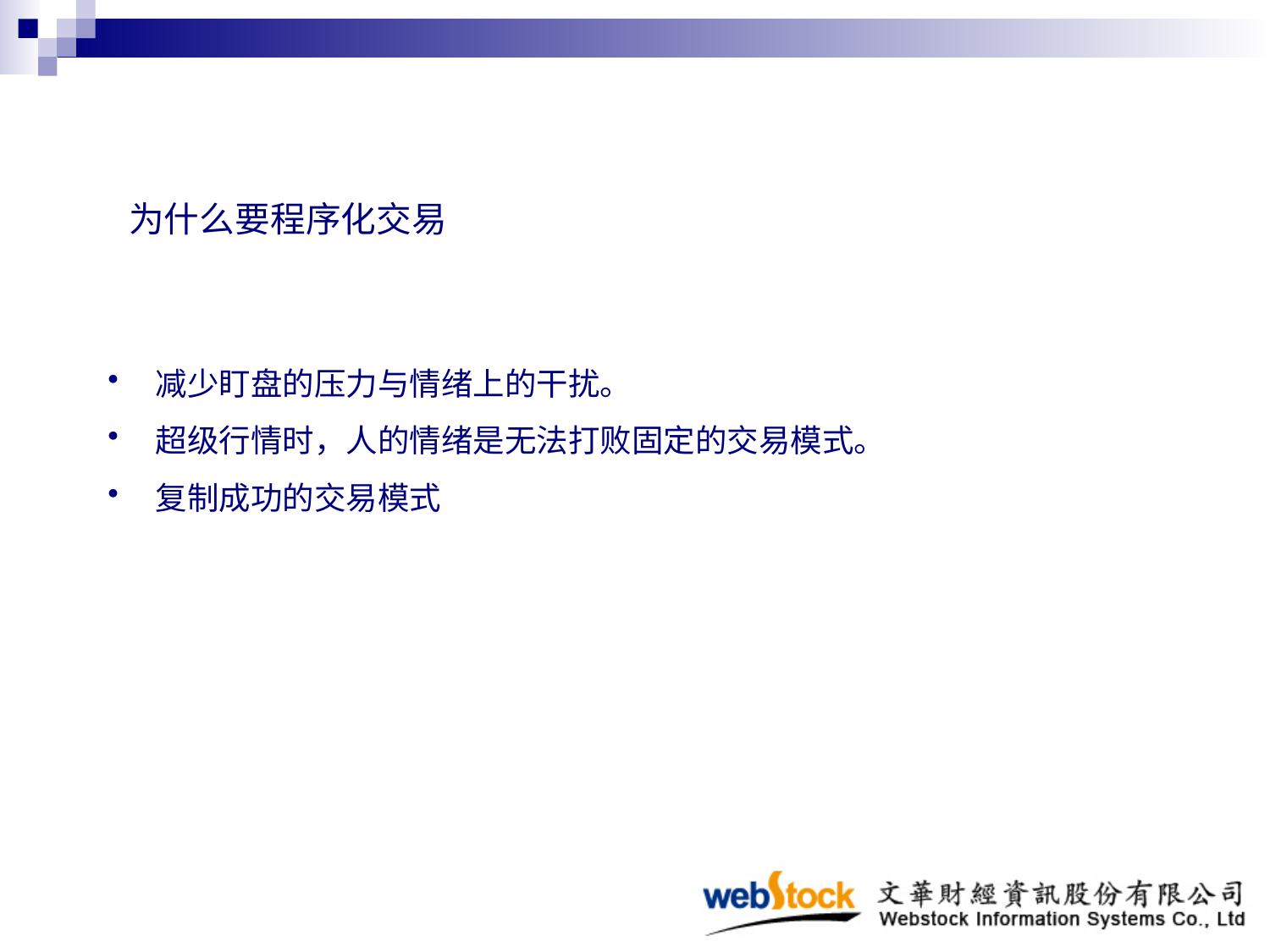

为什么要程序化交易
减少盯盘的压力与情绪上的干扰。
超级行情时，人的情绪是无法打败固定的交易模式。
复制成功的交易模式